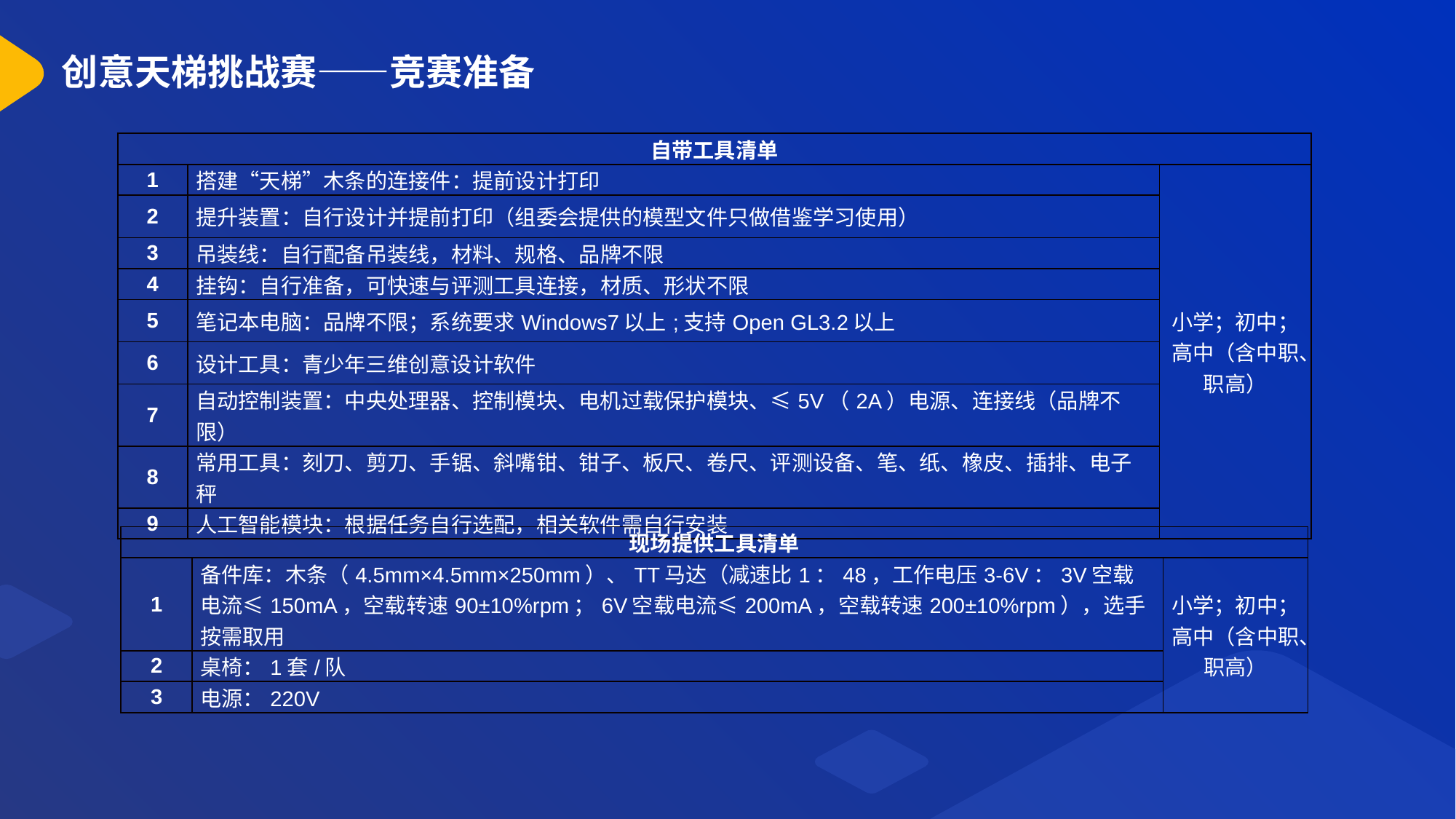

# 创意天梯挑战赛——竞赛准备
| 自带工具清单 |  |  |
| --- | --- | --- |
| 1 | 搭建“天梯”木条的连接件：提前设计打印 | 小学；初中；高中（含中职、职高） |
| 2 | 提升装置：自行设计并提前打印（组委会提供的模型文件只做借鉴学习使用） |  |
| 3 | 吊装线：自行配备吊装线，材料、规格、品牌不限 |  |
| 4 | 挂钩：自行准备，可快速与评测工具连接，材质、形状不限 |  |
| 5 | 笔记本电脑：品牌不限；系统要求Windows7以上;支持Open GL3.2以上 |  |
| 6 | 设计工具：青少年三维创意设计软件 |  |
| 7 | 自动控制装置：中央处理器、控制模块、电机过载保护模块、≤5V（2A）电源、连接线（品牌不限） |  |
| 8 | 常用工具：刻刀、剪刀、手锯、斜嘴钳、钳子、板尺、卷尺、评测设备、笔、纸、橡皮、插排、电子秤 |  |
| 9 | 人工智能模块：根据任务自行选配，相关软件需自行安装 |  |
| 现场提供工具清单 |  |  |
| --- | --- | --- |
| 1 | 备件库：木条（4.5mm×4.5mm×250mm）、TT马达（减速比1：48，工作电压3-6V：3V空载电流≤150mA，空载转速90±10%rpm；6V空载电流≤200mA，空载转速200±10%rpm），选手按需取用 | 小学；初中；高中（含中职、职高） |
| 2 | 桌椅：1套/队 |  |
| 3 | 电源：220V |  |